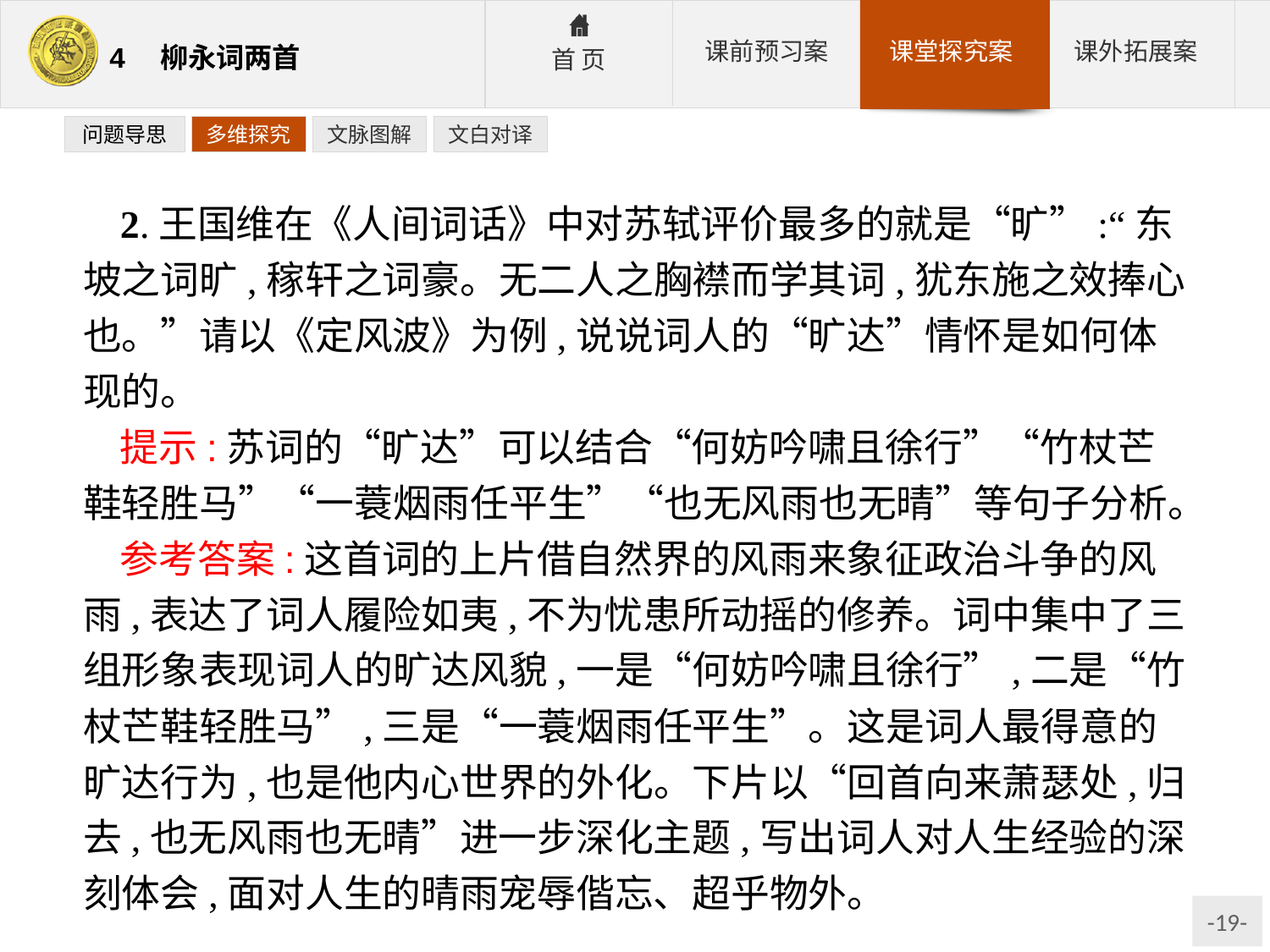

问题导思
多维探究
文脉图解
文白对译
2.王国维在《人间词话》中对苏轼评价最多的就是“旷”:“东坡之词旷,稼轩之词豪。无二人之胸襟而学其词,犹东施之效捧心也。”请以《定风波》为例,说说词人的“旷达”情怀是如何体现的。
提示:苏词的“旷达”可以结合“何妨吟啸且徐行”“竹杖芒鞋轻胜马”“一蓑烟雨任平生”“也无风雨也无晴”等句子分析。
参考答案:这首词的上片借自然界的风雨来象征政治斗争的风雨,表达了词人履险如夷,不为忧患所动摇的修养。词中集中了三组形象表现词人的旷达风貌,一是“何妨吟啸且徐行”,二是“竹杖芒鞋轻胜马”,三是“一蓑烟雨任平生”。这是词人最得意的旷达行为,也是他内心世界的外化。下片以“回首向来萧瑟处,归去,也无风雨也无晴”进一步深化主题,写出词人对人生经验的深刻体会,面对人生的晴雨宠辱偕忘、超乎物外。